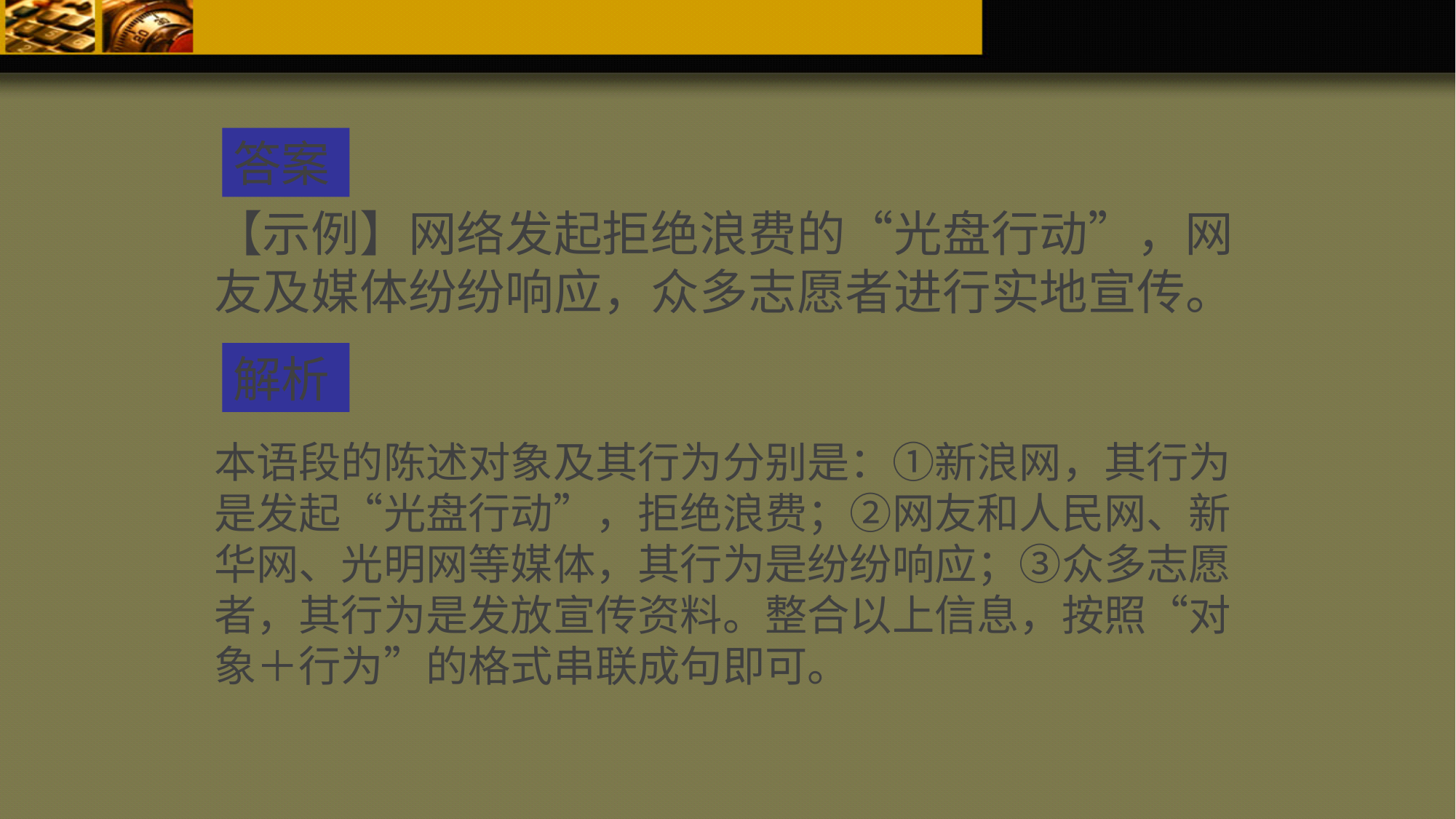

答案
【示例】网络发起拒绝浪费的“光盘行动”，网友及媒体纷纷响应，众多志愿者进行实地宣传。

解析
本语段的陈述对象及其行为分别是：①新浪网，其行为是发起“光盘行动”，拒绝浪费；②网友和人民网、新华网、光明网等媒体，其行为是纷纷响应；③众多志愿者，其行为是发放宣传资料。整合以上信息，按照“对象＋行为”的格式串联成句即可。